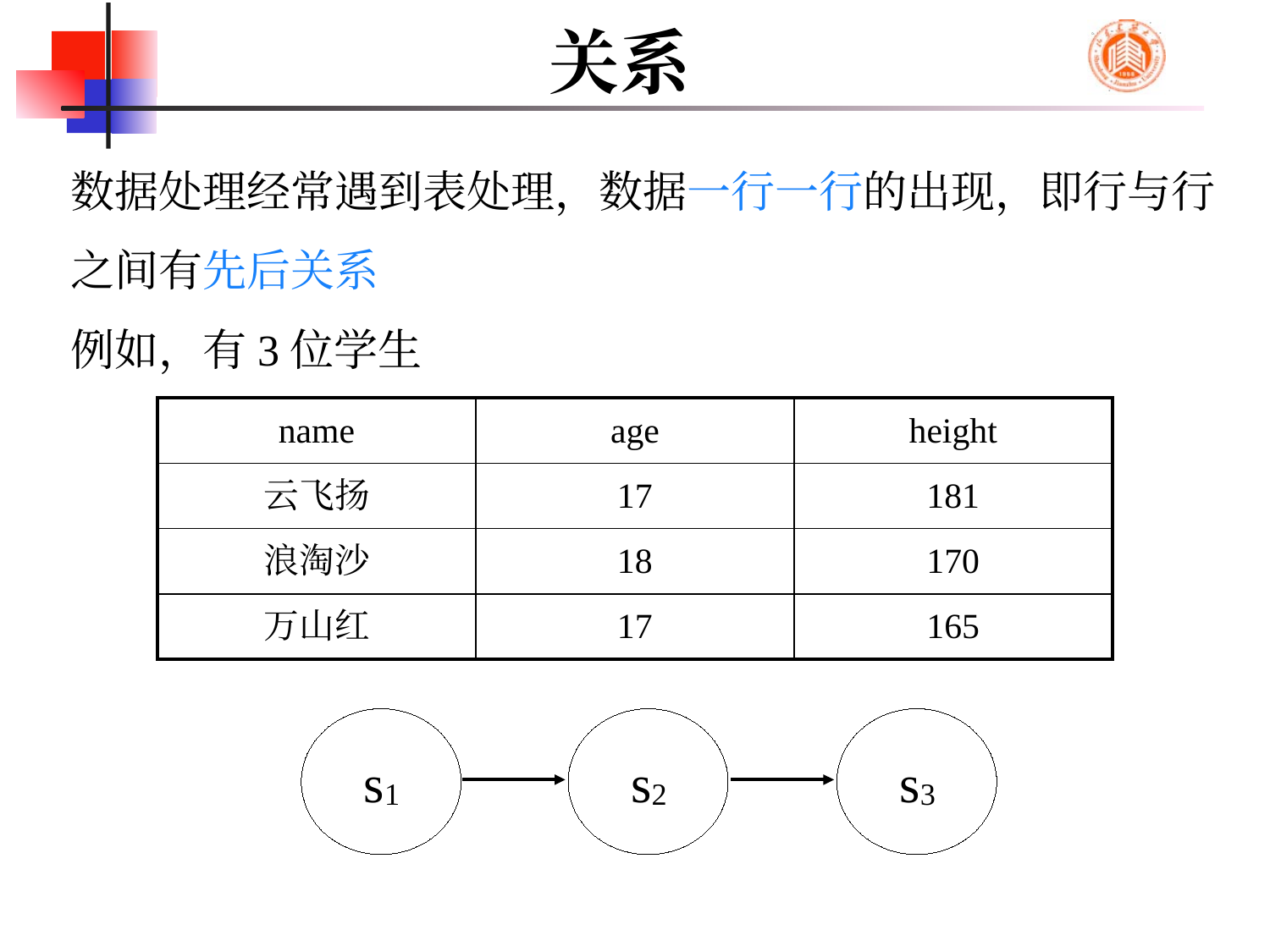

# 关系
数据处理经常遇到表处理，数据一行一行的出现，即行与行之间有先后关系
例如，有3位学生
| name | age | height |
| --- | --- | --- |
| 云飞扬 | 17 | 181 |
| 浪淘沙 | 18 | 170 |
| 万山红 | 17 | 165 |
s1
s2
s3